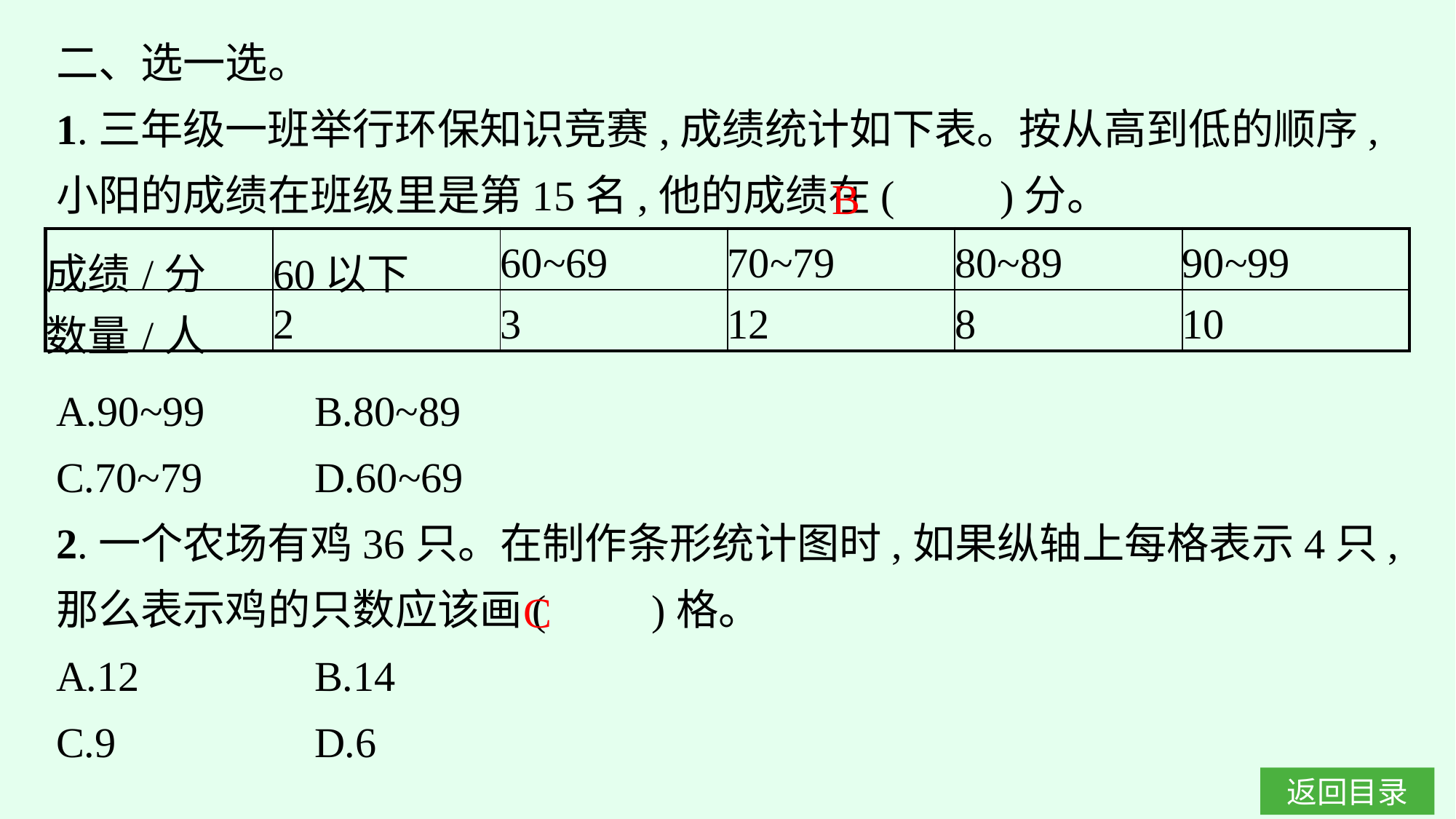

二、选一选。
1.三年级一班举行环保知识竞赛,成绩统计如下表。按从高到低的顺序,小阳的成绩在班级里是第15名,他的成绩在(　　)分。
B
| 成绩/分 | 60以下 | 60~69 | 70~79 | 80~89 | 90~99 |
| --- | --- | --- | --- | --- | --- |
| 数量/人 | 2 | 3 | 12 | 8 | 10 |
A.90~99	B.80~89
C.70~79	D.60~69
2.一个农场有鸡36只。在制作条形统计图时,如果纵轴上每格表示4只,那么表示鸡的只数应该画(　　)格。
A.12		B.14
C.9		D.6
C